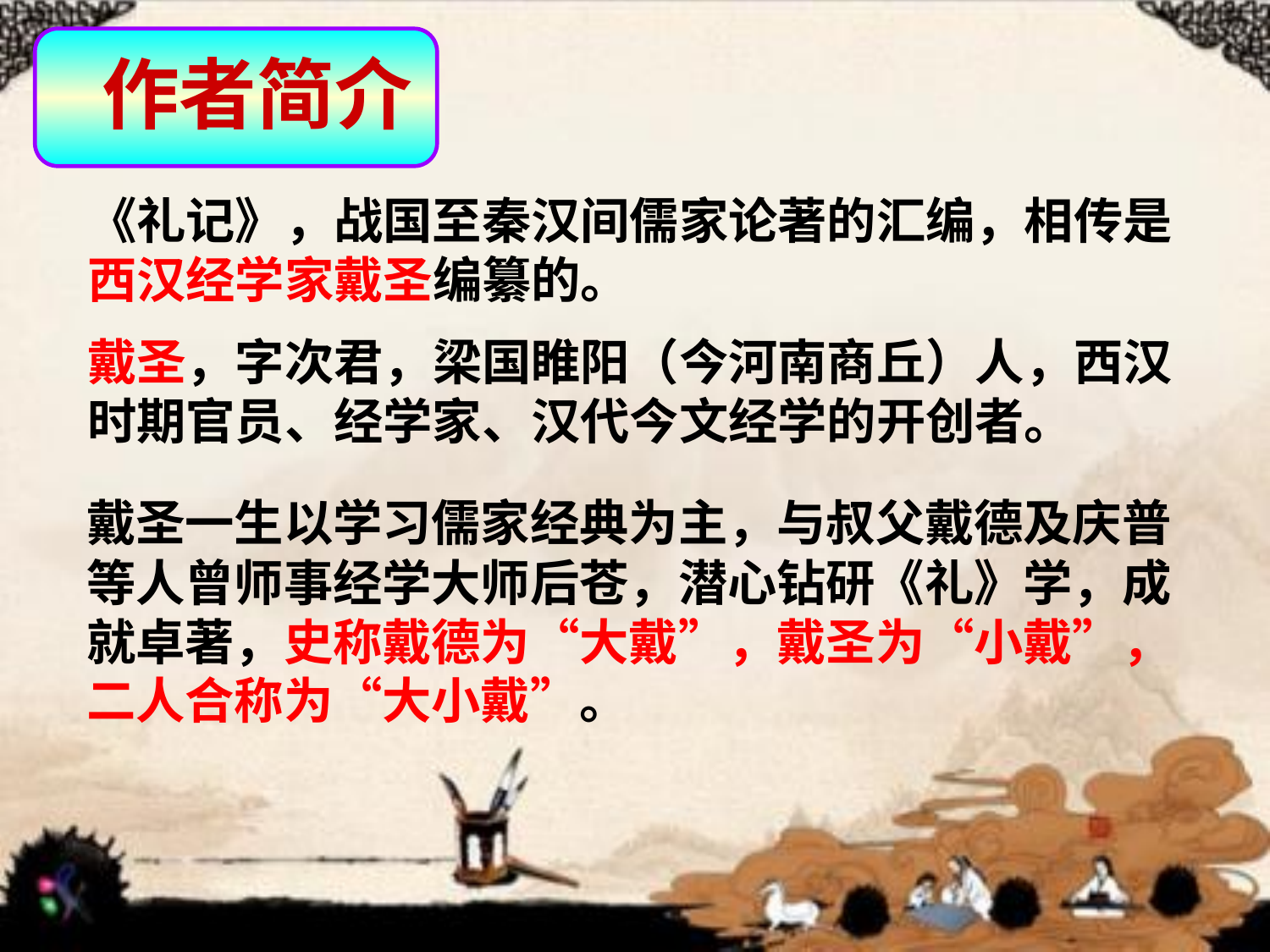

作者简介
《礼记》，战国至秦汉间儒家论著的汇编，相传是西汉经学家戴圣编纂的。
戴圣，字次君，梁国睢阳（今河南商丘）人，西汉时期官员、经学家、汉代今文经学的开创者。
戴圣一生以学习儒家经典为主，与叔父戴德及庆普等人曾师事经学大师后苍，潜心钻研《礼》学，成就卓著，史称戴德为“大戴”，戴圣为“小戴”，二人合称为“大小戴”。